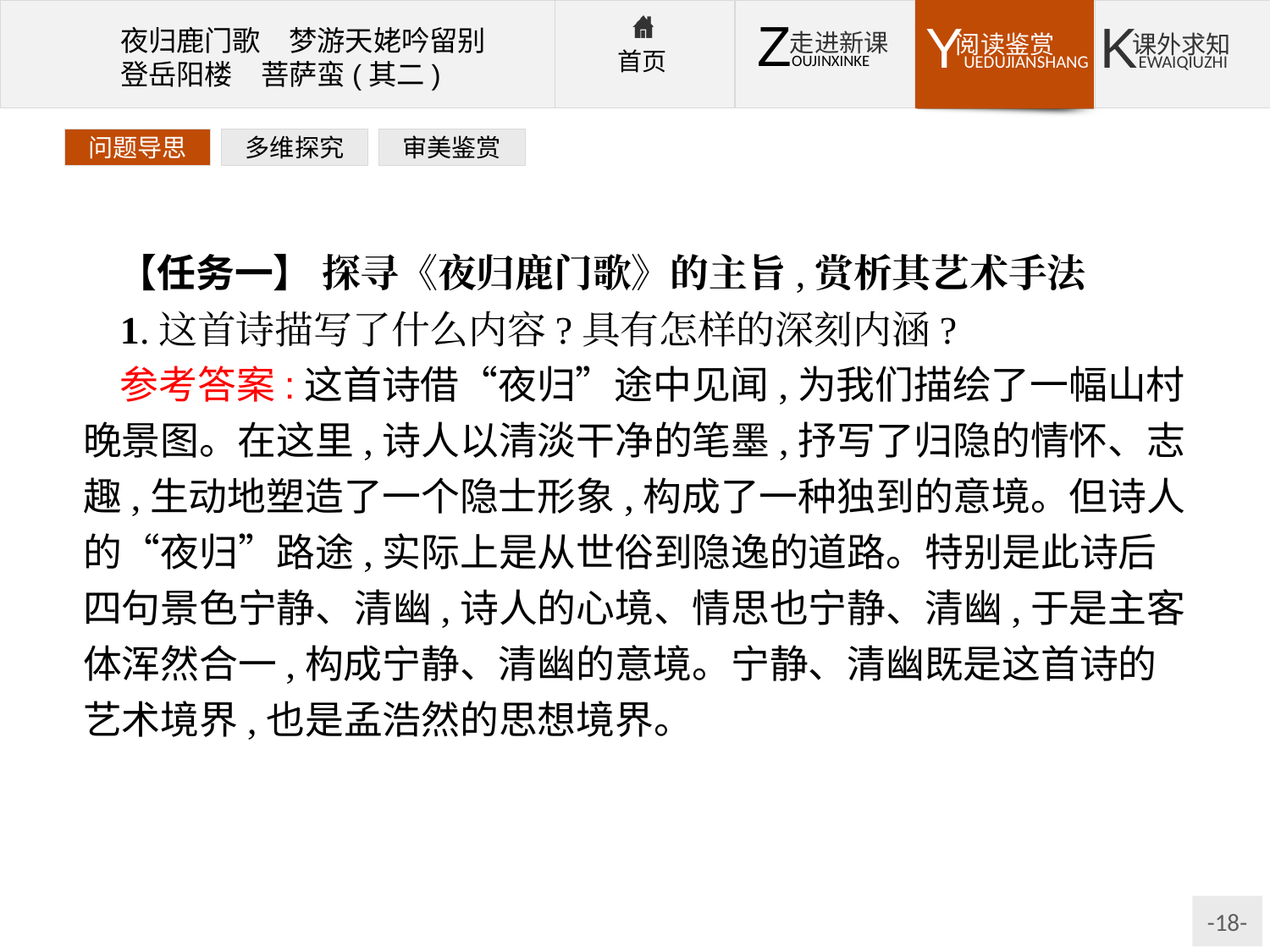

问题导思
多维探究
审美鉴赏
【任务一】 探寻《夜归鹿门歌》的主旨,赏析其艺术手法
1.这首诗描写了什么内容?具有怎样的深刻内涵?
参考答案:这首诗借“夜归”途中见闻,为我们描绘了一幅山村晚景图。在这里,诗人以清淡干净的笔墨,抒写了归隐的情怀、志趣,生动地塑造了一个隐士形象,构成了一种独到的意境。但诗人的“夜归”路途,实际上是从世俗到隐逸的道路。特别是此诗后四句景色宁静、清幽,诗人的心境、情思也宁静、清幽,于是主客体浑然合一,构成宁静、清幽的意境。宁静、清幽既是这首诗的艺术境界,也是孟浩然的思想境界。